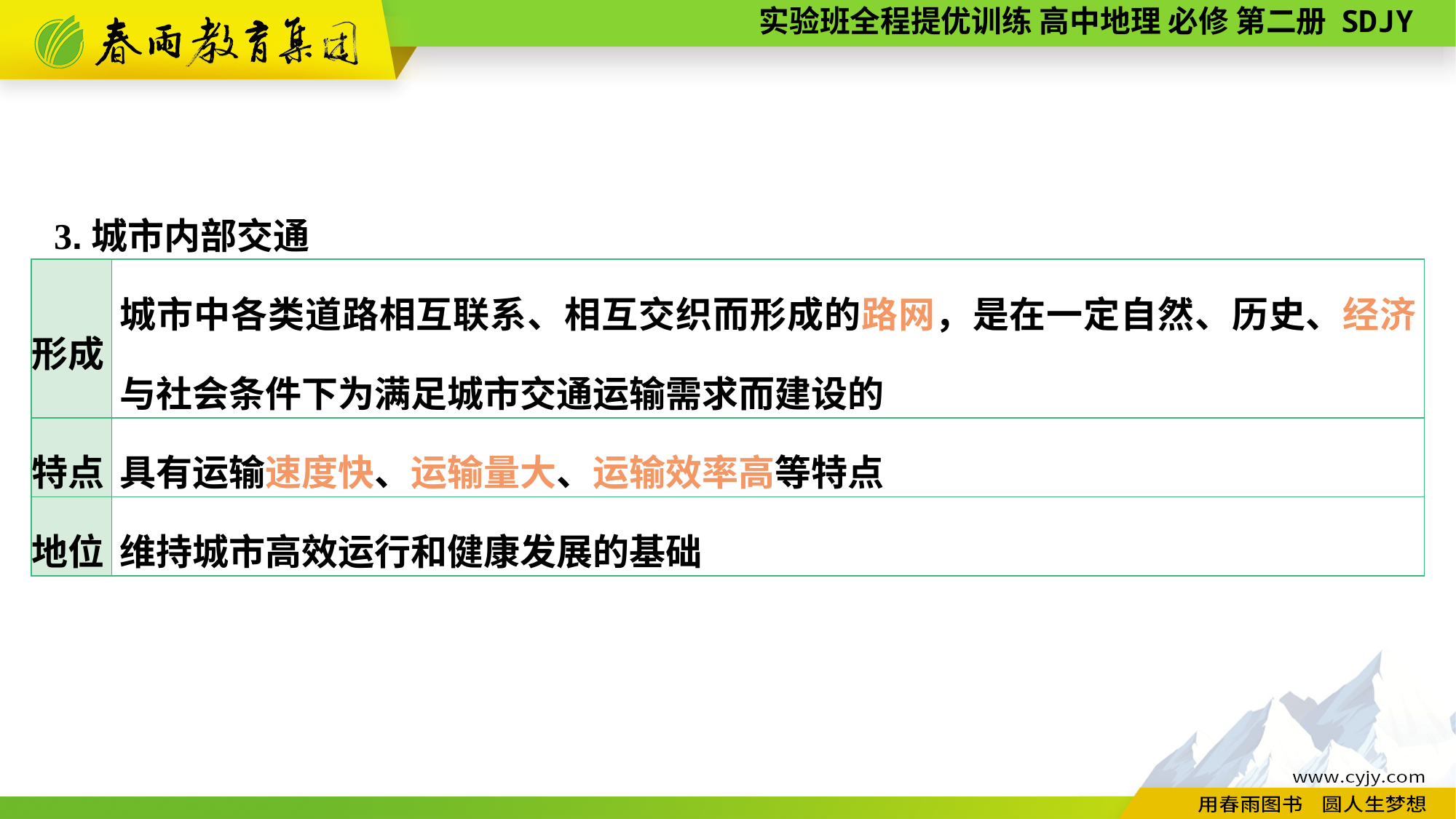

3.城市内部交通
| 形成 | 城市中各类道路相互联系、相互交织而形成的路网，是在一定自然、历史、经济与社会条件下为满足城市交通运输需求而建设的 |
| --- | --- |
| 特点 | 具有运输速度快、运输量大、运输效率高等特点 |
| 地位 | 维持城市高效运行和健康发展的基础 |